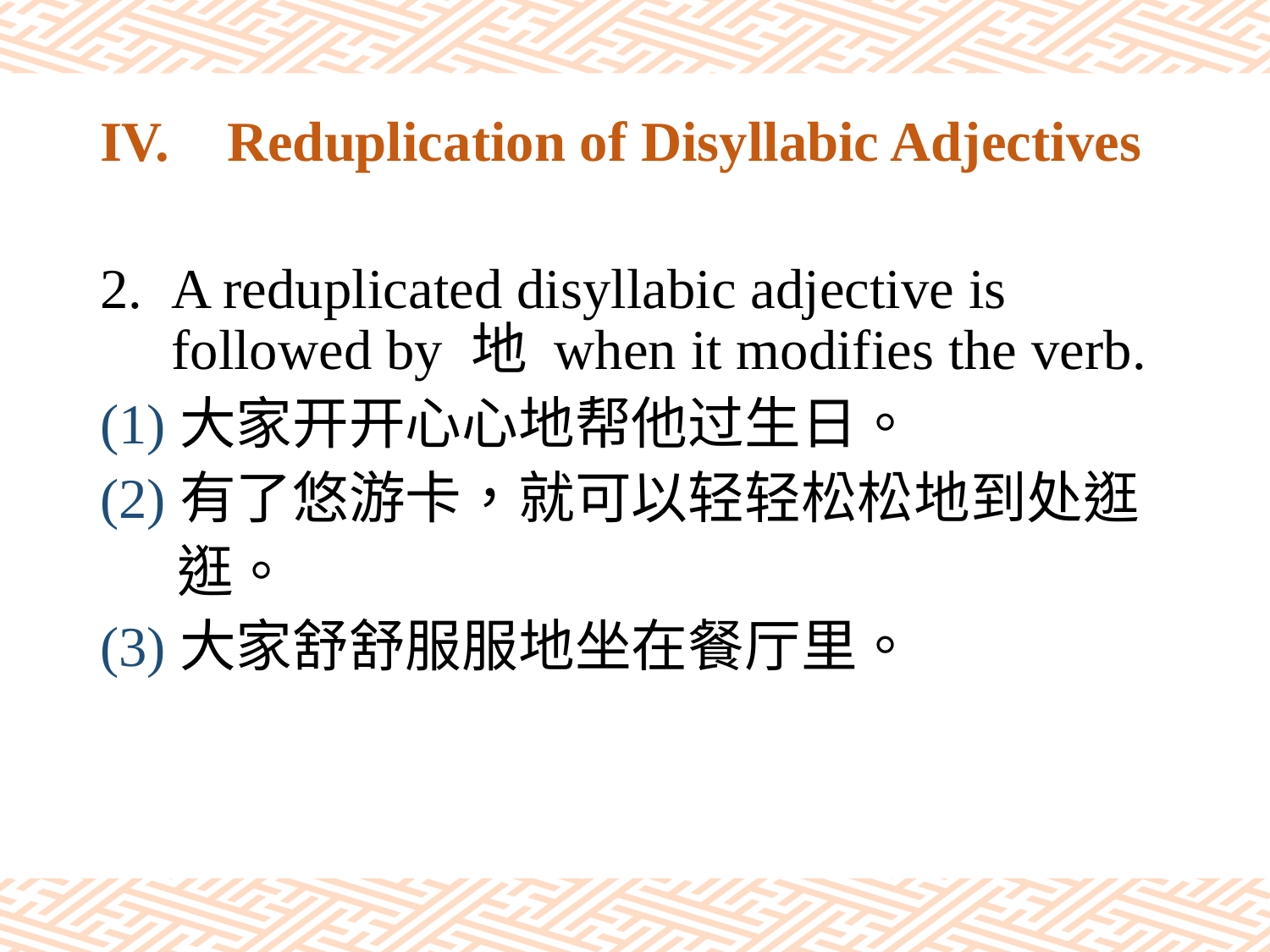

# IV.	Reduplication of Disyllabic Adjectives
A reduplicated disyllabic adjective is followed by 地 when it modifies the verb.
(1)大家开开心心地帮他过生日。
(2)有了悠游卡，就可以轻轻松松地到处逛
     逛。
(3)大家舒舒服服地坐在餐厅里。